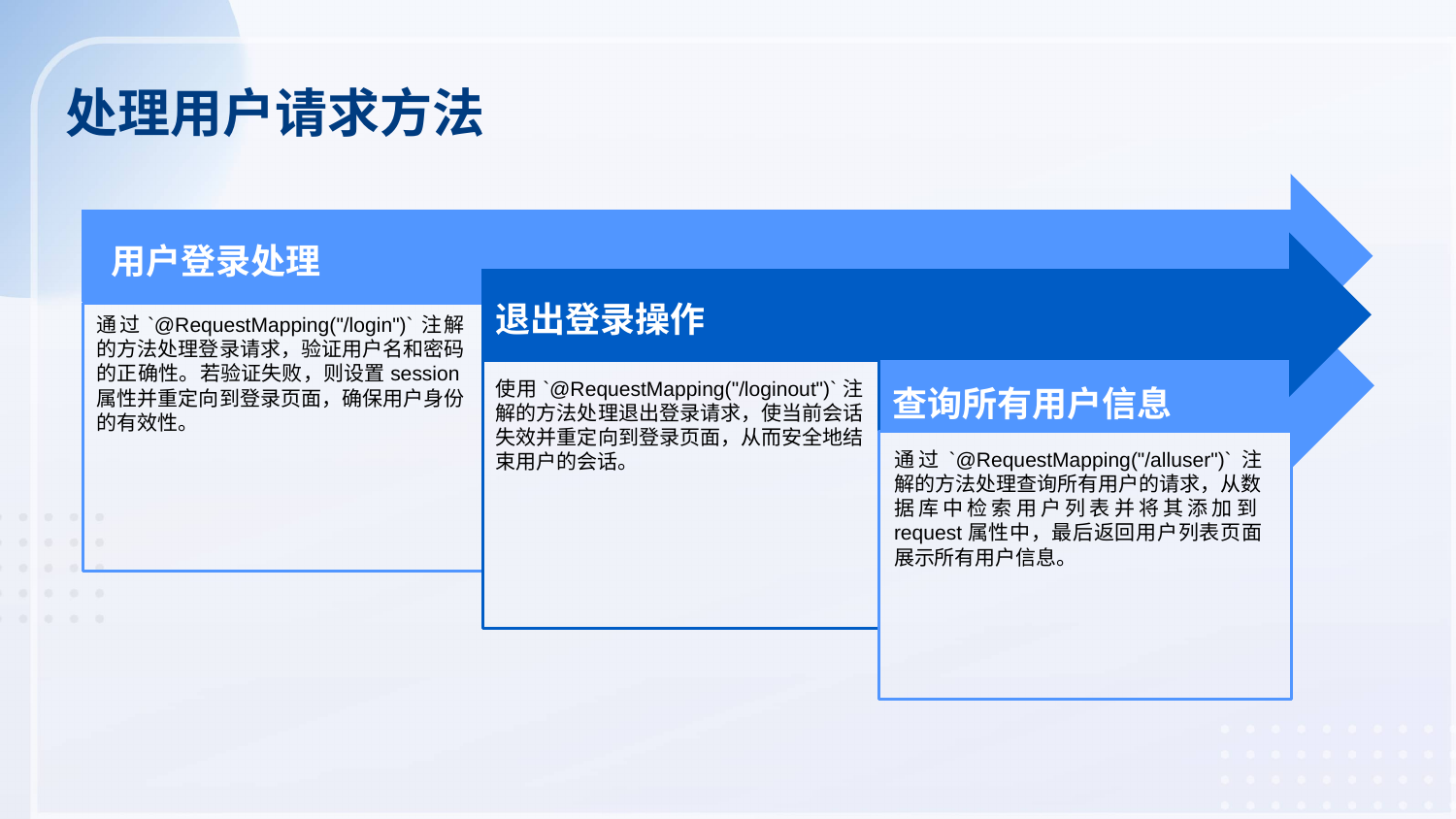

处理用户请求方法

用户登录处理

退出登录操作
通过`@RequestMapping("/login")`注解的方法处理登录请求，验证用户名和密码的正确性。若验证失败，则设置session属性并重定向到登录页面，确保用户身份的有效性。

使用`@RequestMapping("/loginout")`注解的方法处理退出登录请求，使当前会话失效并重定向到登录页面，从而安全地结束用户的会话。

查询所有用户信息

通过`@RequestMapping("/alluser")`注解的方法处理查询所有用户的请求，从数据库中检索用户列表并将其添加到request属性中，最后返回用户列表页面展示所有用户信息。